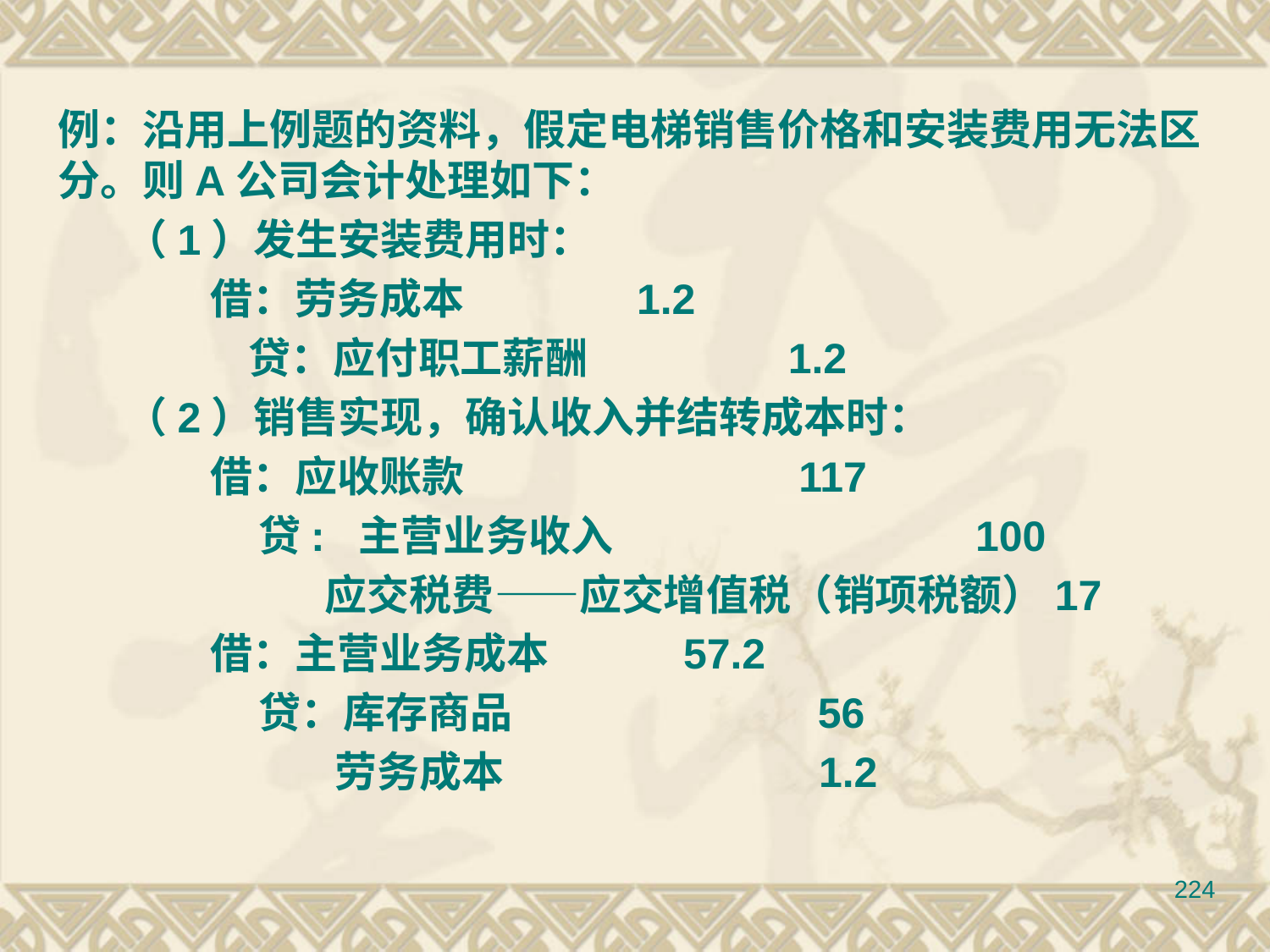

例：沿用上例题的资料，假定电梯销售价格和安装费用无法区分。则A公司会计处理如下：
      （1）发生安装费用时：
               借：劳务成本                 1.2
                   贷：应付职工薪酬                    1.2
      （2）销售实现，确认收入并结转成本时：
               借：应收账款                                  117
                    贷:  主营业务收入                                     100
                           应交税费——应交增值税（销项税额）17
               借：主营业务成本             57.2
                    贷：库存商品                               56
                            劳务成本                                1.2

224